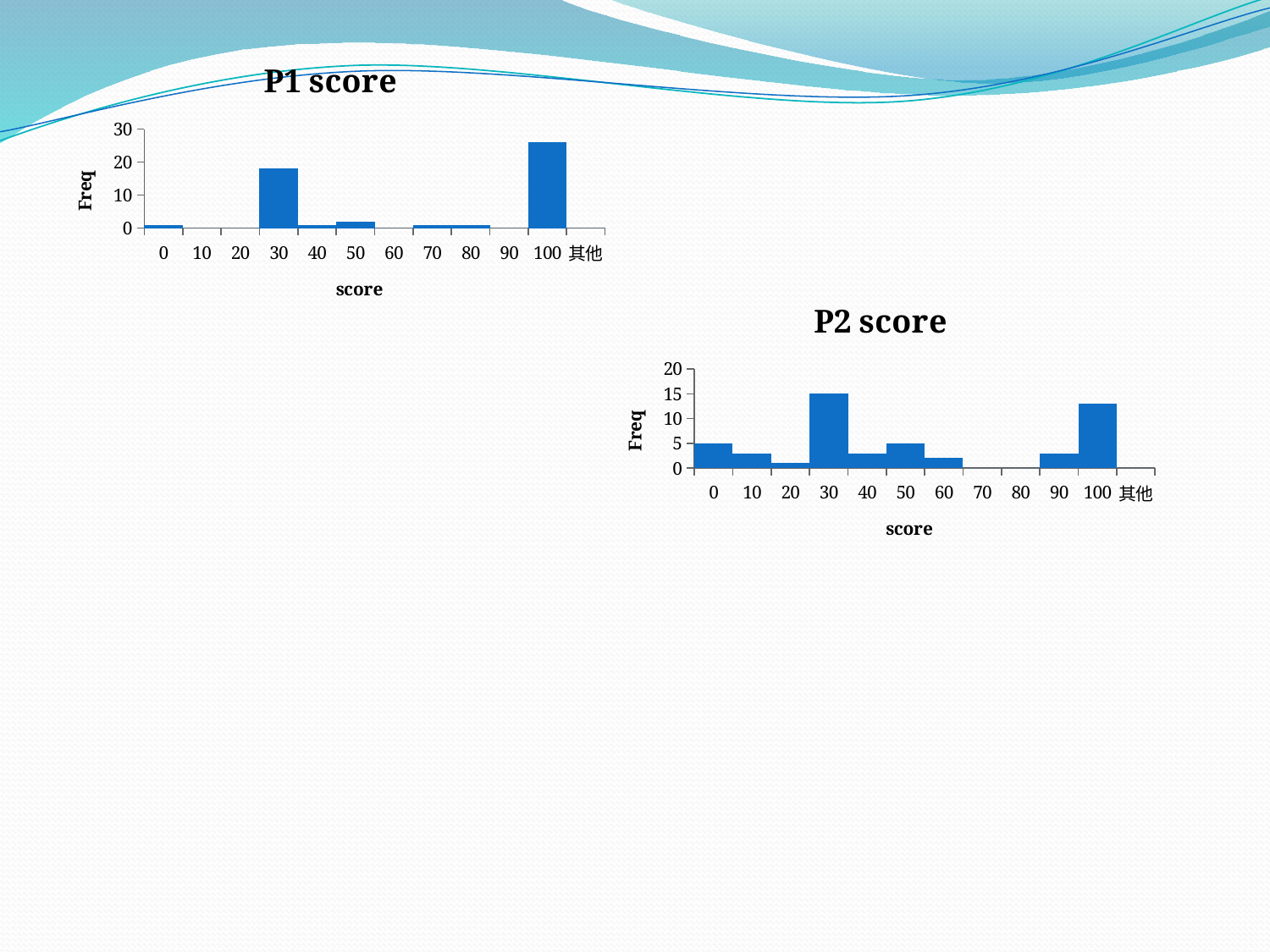

### Chart: P1 score

| Category |  |
|---|---|
| 0 | 1.0 |
| 10 | 0.0 |
| 20 | 0.0 |
| 30 | 18.0 |
| 40 | 1.0 |
| 50 | 2.0 |
| 60 | 0.0 |
| 70 | 1.0 |
| 80 | 1.0 |
| 90 | 0.0 |
| 100 | 26.0 |
| 其他 | 0.0 |

### Chart: P2 score

| Category |  |
|---|---|
| 0 | 5.0 |
| 10 | 3.0 |
| 20 | 1.0 |
| 30 | 15.0 |
| 40 | 3.0 |
| 50 | 5.0 |
| 60 | 2.0 |
| 70 | 0.0 |
| 80 | 0.0 |
| 90 | 3.0 |
| 100 | 13.0 |
| 其他 | 0.0 |